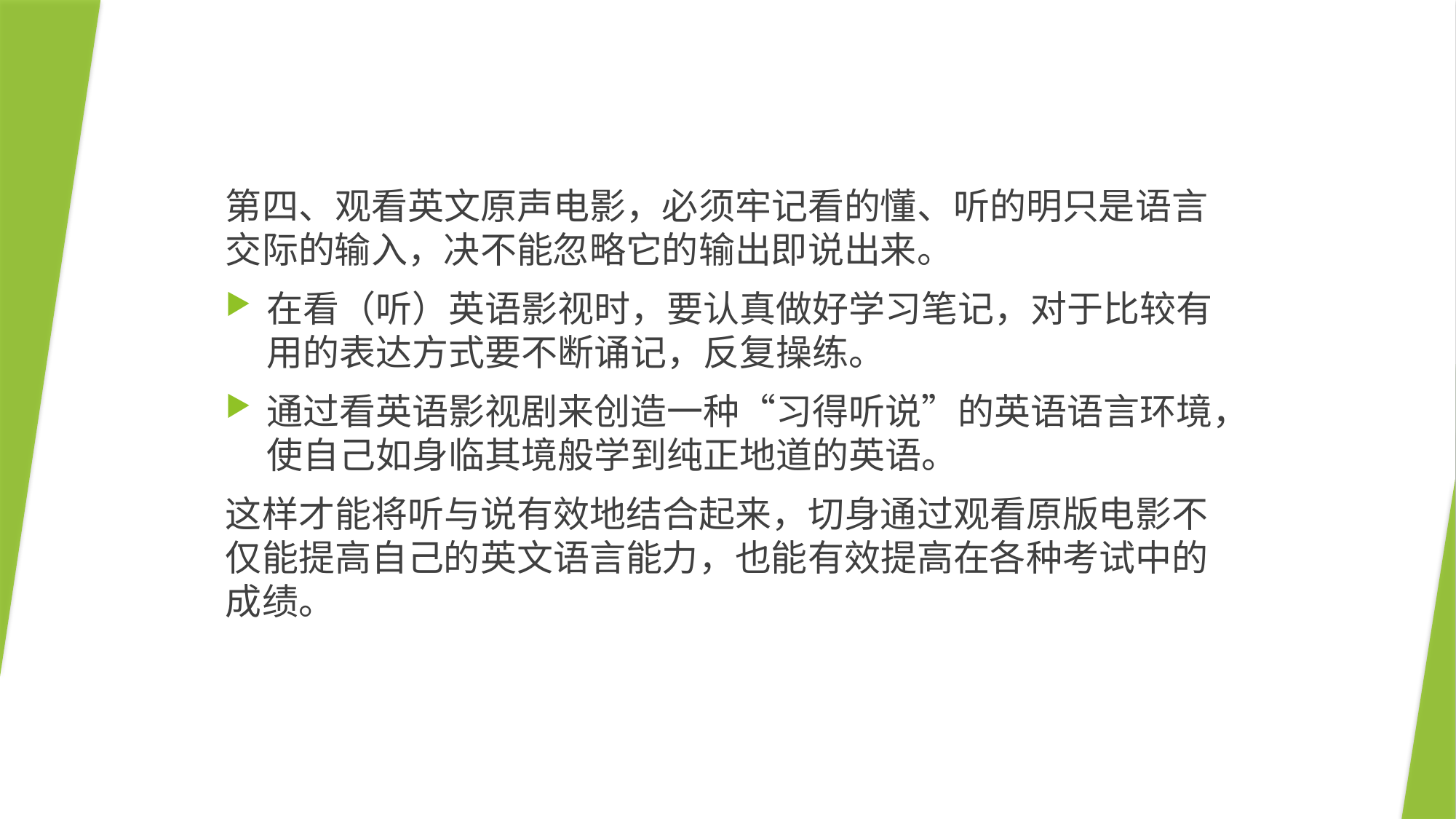

第四、观看英文原声电影，必须牢记看的懂、听的明只是语言交际的输入，决不能忽略它的输出即说出来。
在看（听）英语影视时，要认真做好学习笔记，对于比较有用的表达方式要不断诵记，反复操练。
通过看英语影视剧来创造一种“习得听说”的英语语言环境，使自己如身临其境般学到纯正地道的英语。
这样才能将听与说有效地结合起来，切身通过观看原版电影不仅能提高自己的英文语言能力，也能有效提高在各种考试中的成绩。